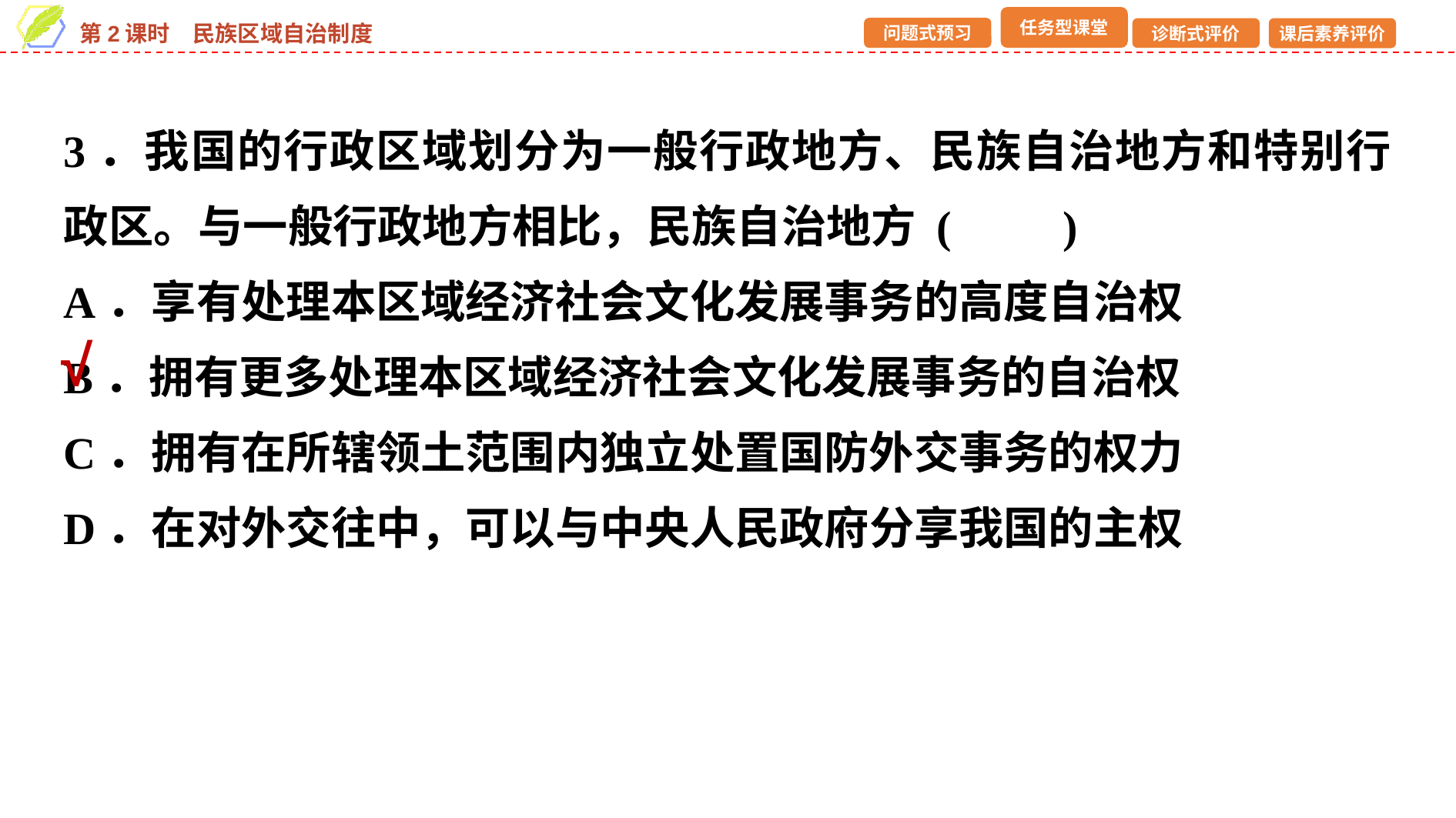

3．我国的行政区域划分为一般行政地方、民族自治地方和特别行政区。与一般行政地方相比，民族自治地方 (　　)
A．享有处理本区域经济社会文化发展事务的高度自治权
B．拥有更多处理本区域经济社会文化发展事务的自治权
C．拥有在所辖领土范围内独立处置国防外交事务的权力
D．在对外交往中，可以与中央人民政府分享我国的主权
√